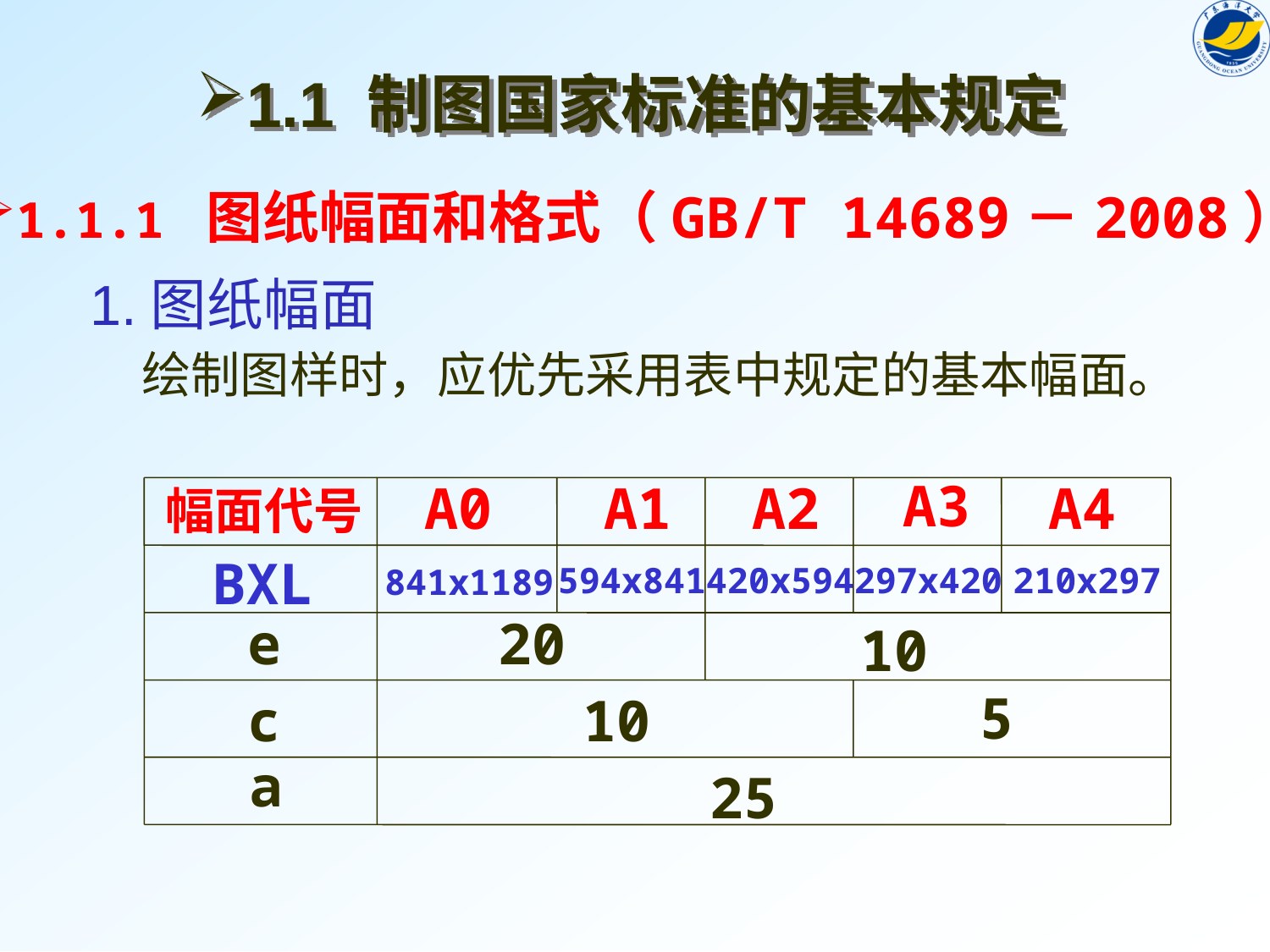

1.1 制图国家标准的基本规定
1.1.1 图纸幅面和格式（GB/T 14689－2008）
1.图纸幅面
   绘制图样时，应优先采用表中规定的基本幅面。
A3
A0
A1
A2
A4
幅面代号

BXL

594x841
420x594
297x420
210x297
841x1189
e
20
10

5
c
10

a
25